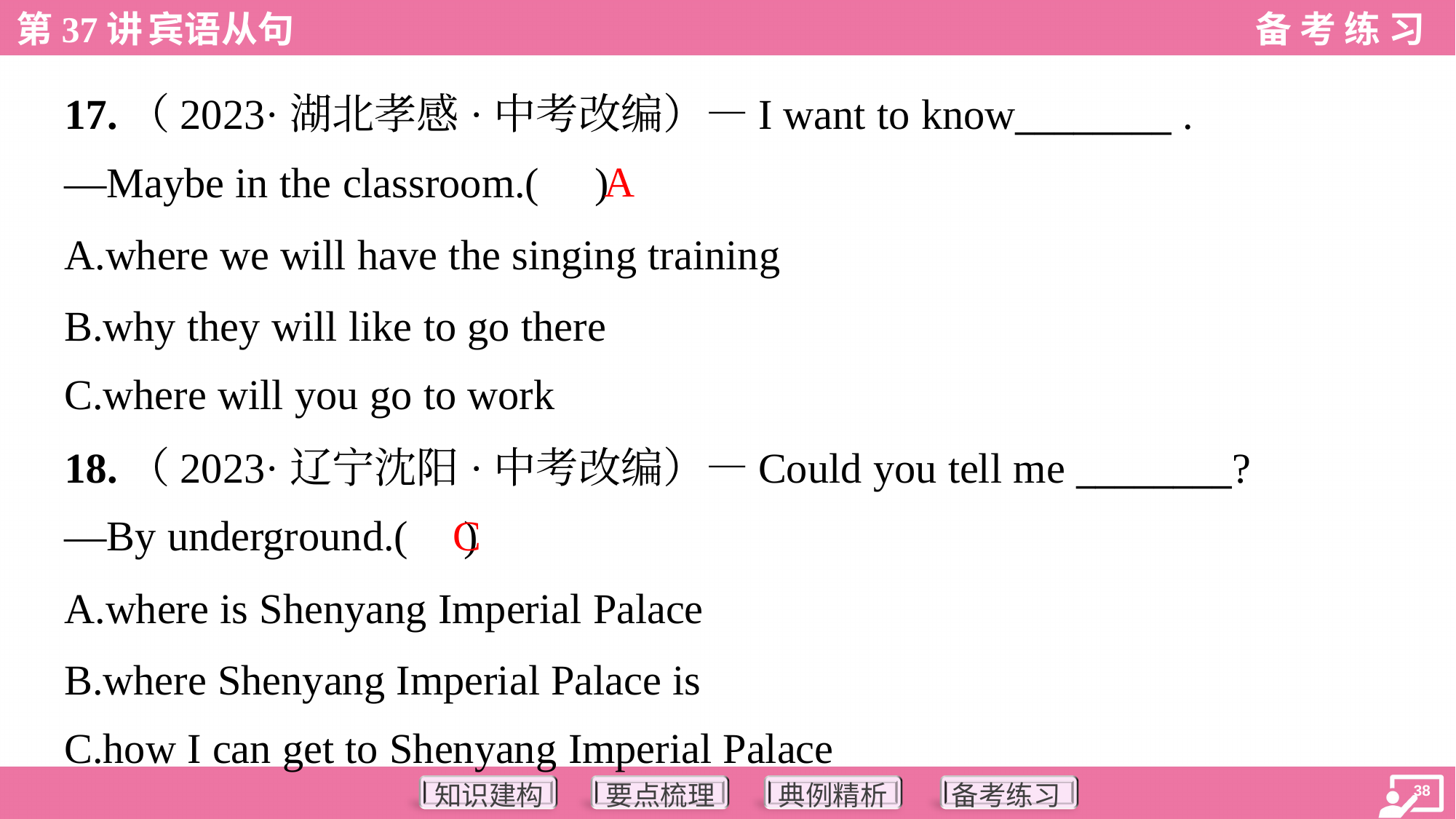

17.（2023·湖北孝感·中考改编）—I want to know________ .
—Maybe in the classroom.(     )
A
A.where we will have the singing training
B.why they will like to go there
C.where will you go to work
18.（2023·辽宁沈阳·中考改编）—Could you tell me ________?
—By underground.(     )
C
A.where is Shenyang Imperial Palace
B.where Shenyang Imperial Palace is
C.how I can get to Shenyang Imperial Palace